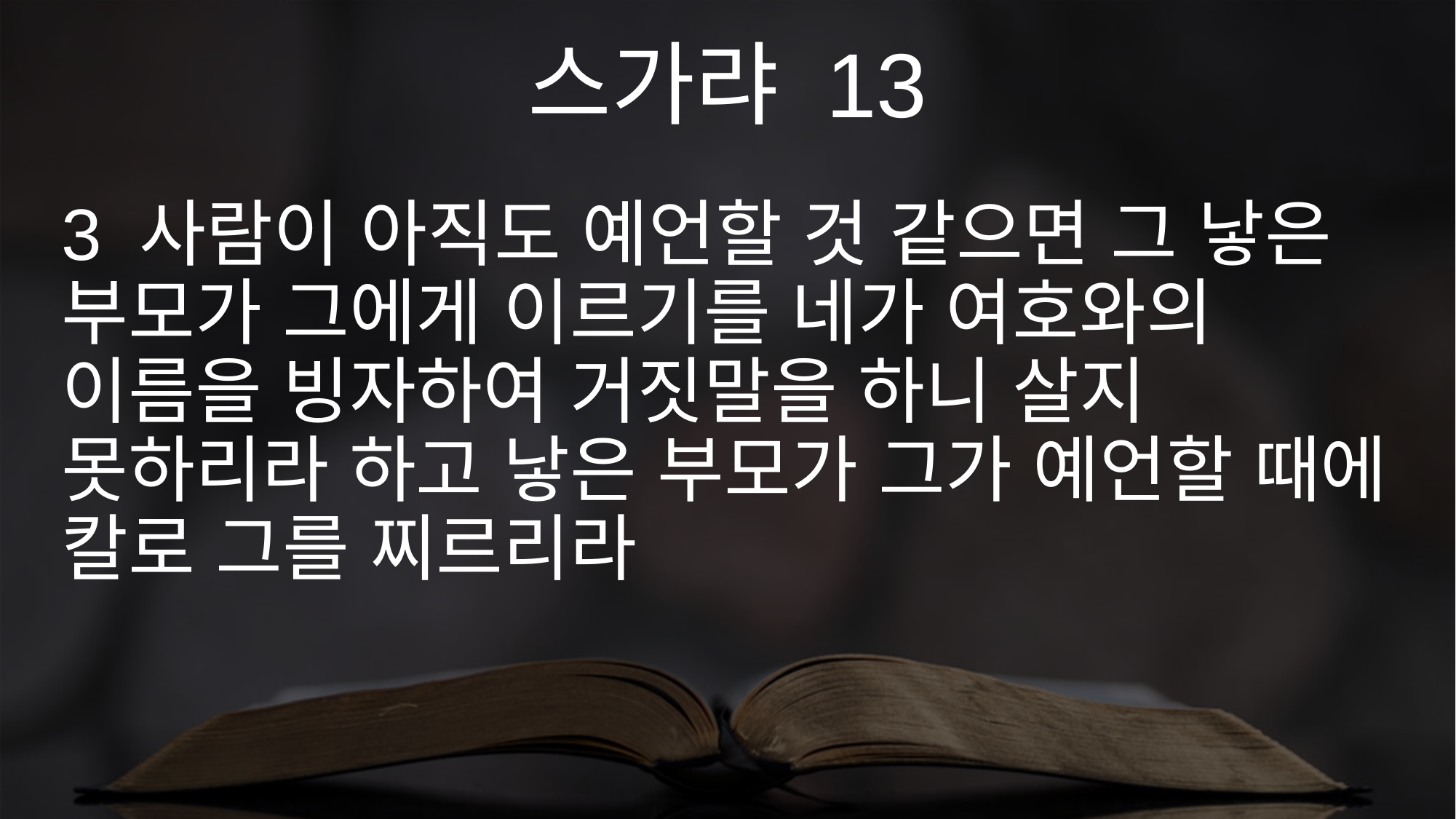

스가랴 13
3 사람이 아직도 예언할 것 같으면 그 낳은 부모가 그에게 이르기를 네가 여호와의 이름을 빙자하여 거짓말을 하니 살지 못하리라 하고 낳은 부모가 그가 예언할 때에 칼로 그를 찌르리라